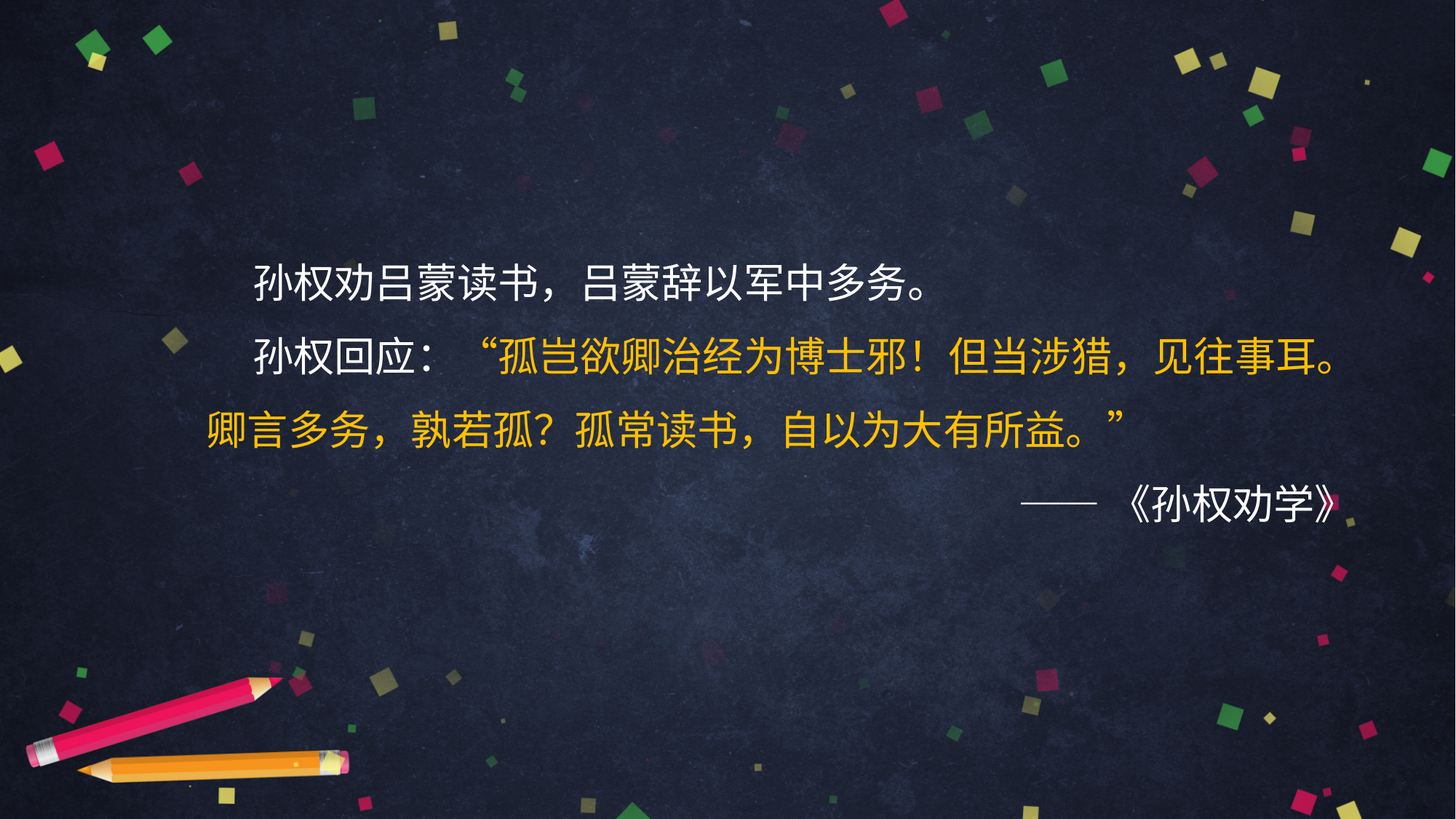

孙权劝吕蒙读书，吕蒙辞以军中多务。
    孙权回应：“孤岂欲卿治经为博士邪！但当涉猎，见往事耳。卿言多务，孰若孤？孤常读书，自以为大有所益。”
——《孙权劝学》